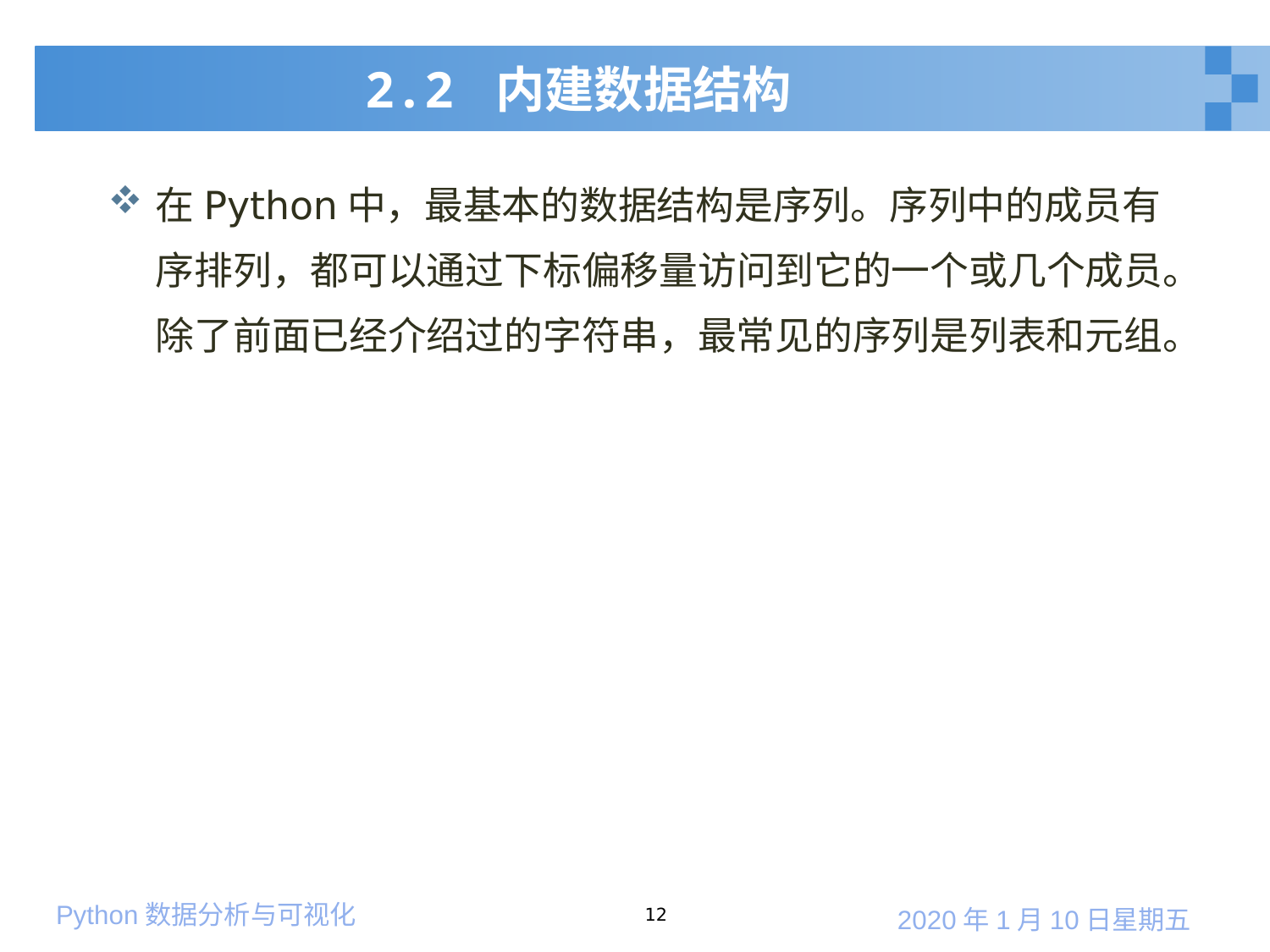

# 2.2 内建数据结构
在Python中，最基本的数据结构是序列。序列中的成员有序排列，都可以通过下标偏移量访问到它的一个或几个成员。除了前面已经介绍过的字符串，最常见的序列是列表和元组。
12
2020年1月10日星期五